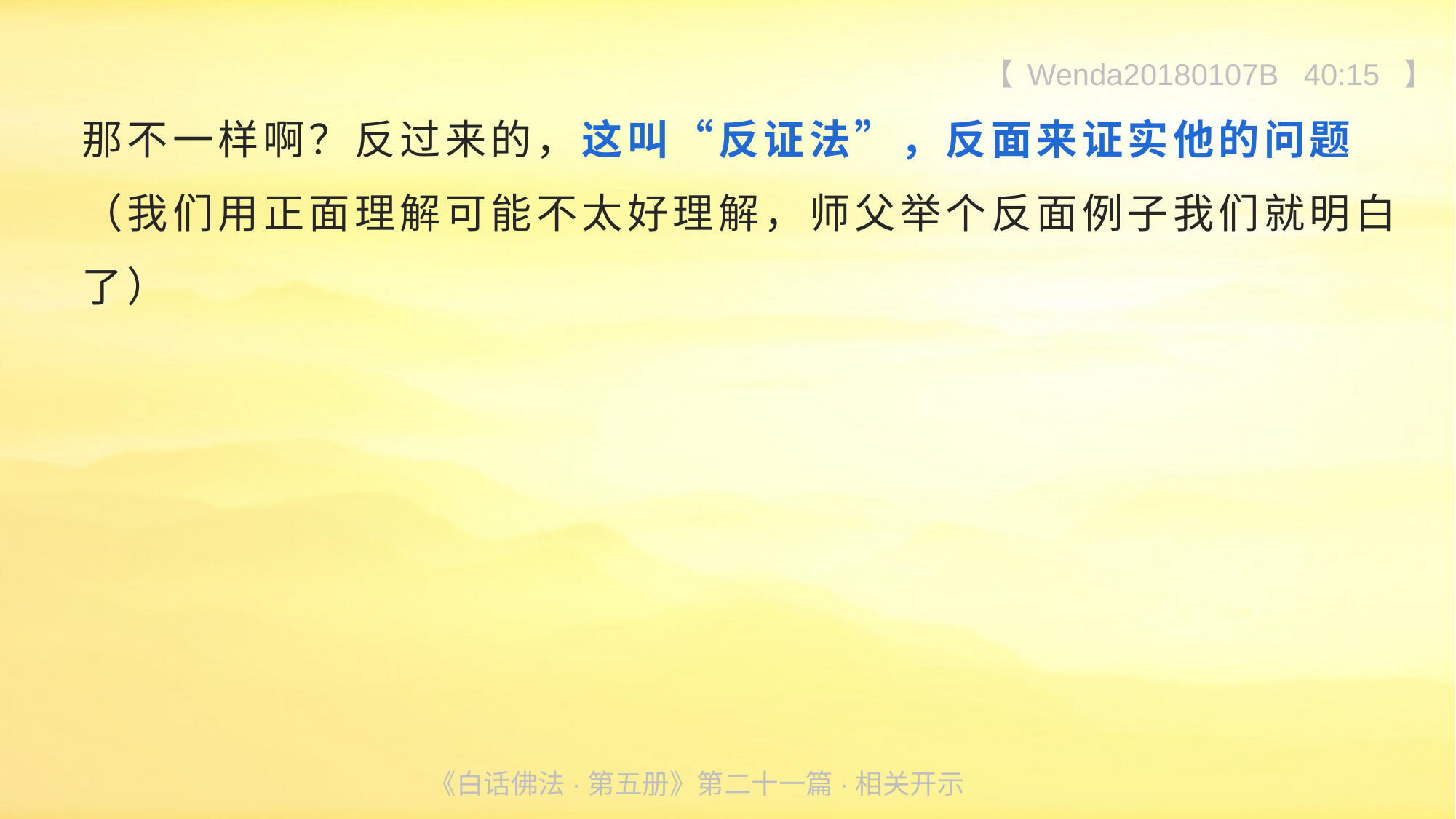

【 Wenda20180107B   40:15  】
那不一样啊？反过来的，这叫“反证法”，反面来证实他的问题（我们用正面理解可能不太好理解，师父举个反面例子我们就明白
了）

《白话佛法·第五册》第二十一篇·相关开示